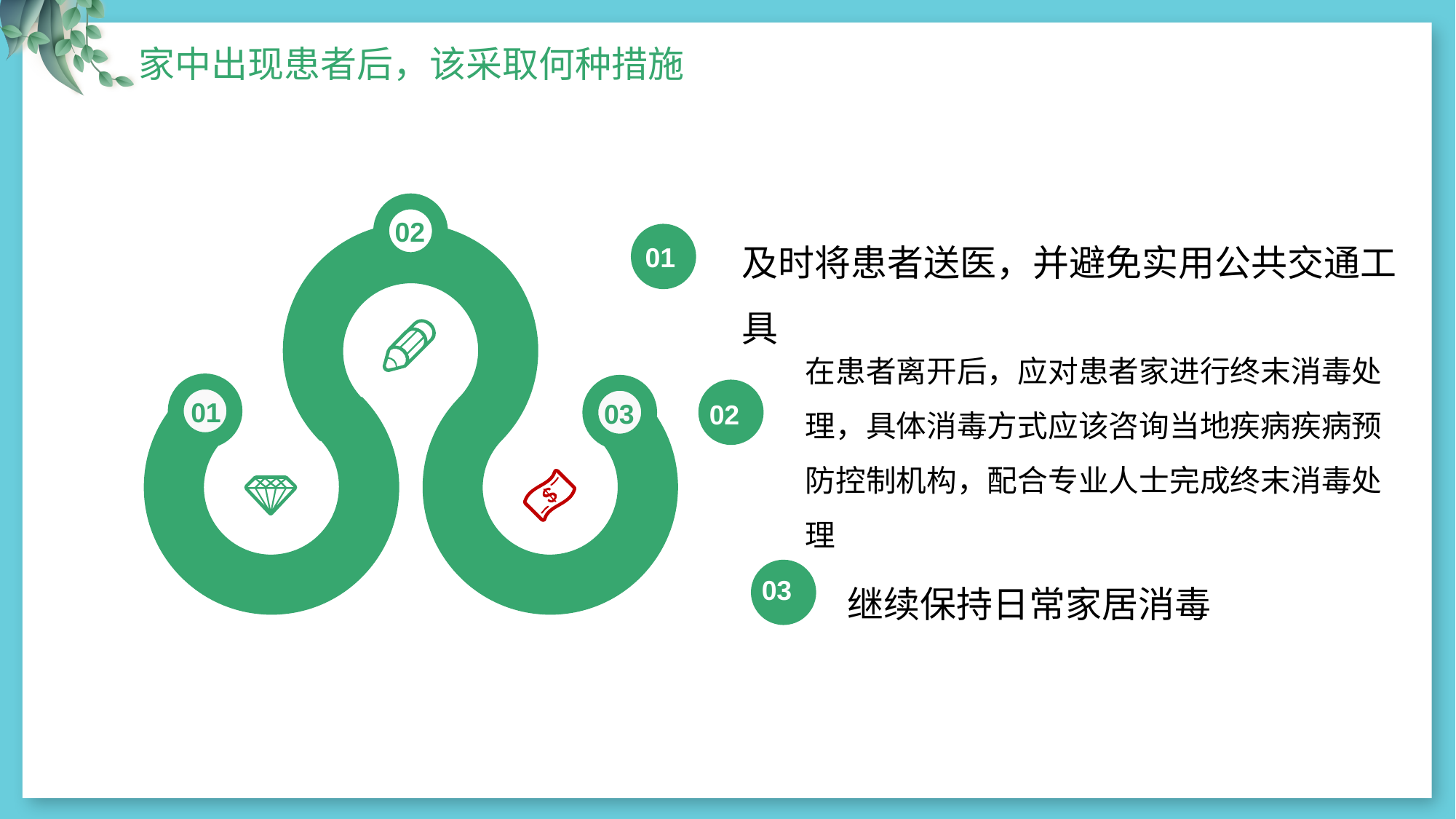

家中出现患者后，该采取何种措施

02
及时将患者送医，并避免实用公共交通工具

01
在患者离开后，应对患者家进行终末消毒处理，具体消毒方式应该咨询当地疾病疾病预防控制机构，配合专业人士完成终末消毒处理

02
继续保持日常家居消毒
03

01
03